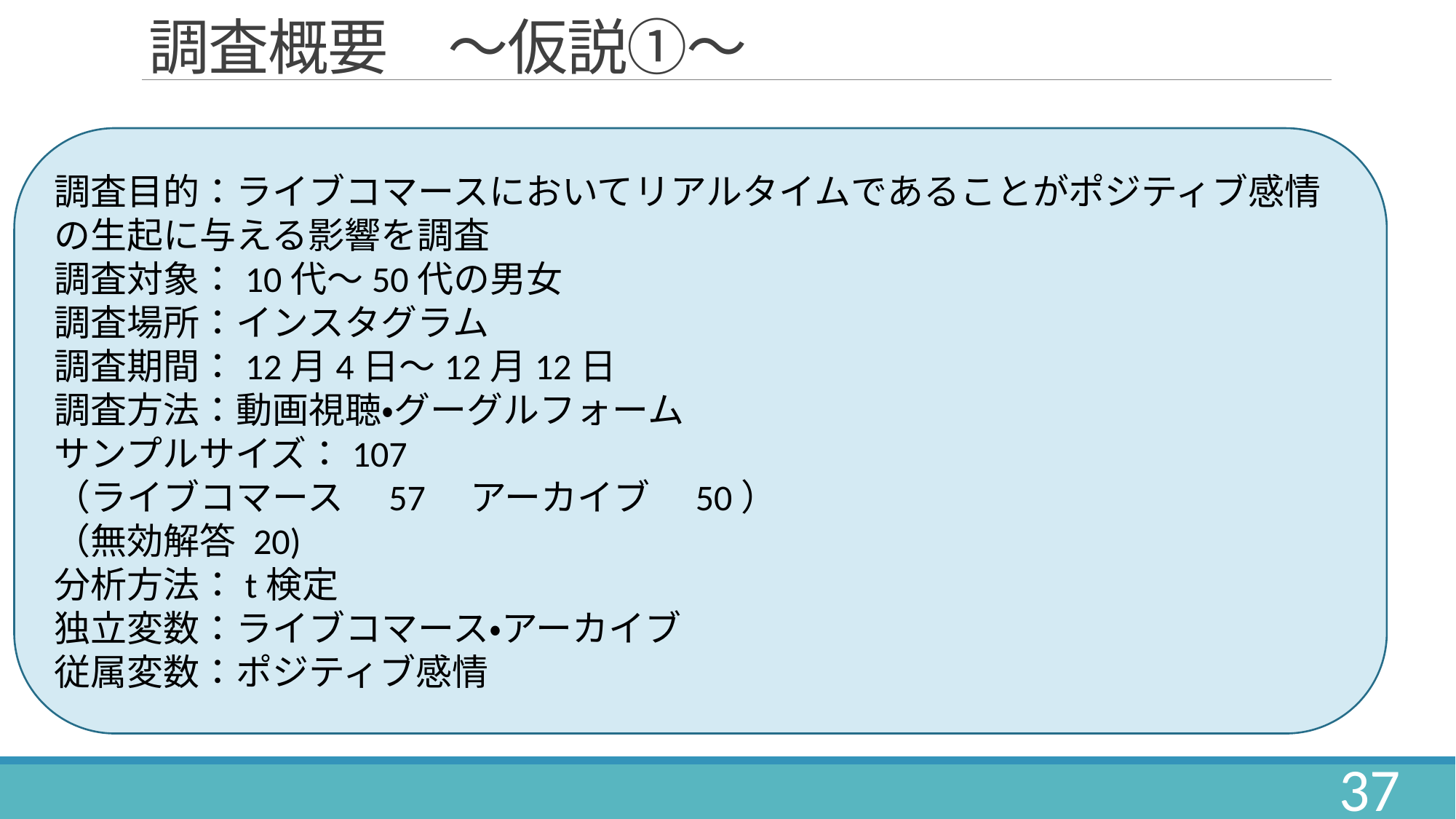

# 調査概要　～仮説①～
調査目的：ライブコマースにおいてリアルタイムであることがポジティブ感情の生起に与える影響を調査
調査対象：10代～50代の男女
調査場所：インスタグラム
調査期間：12月4日～12月12日
調査方法：動画視聴・グーグルフォーム
サンプルサイズ：107
（ライブコマース　57　アーカイブ　50）
（無効解答 20)
分析方法：t検定
独立変数：ライブコマース・アーカイブ
従属変数：ポジティブ感情
37